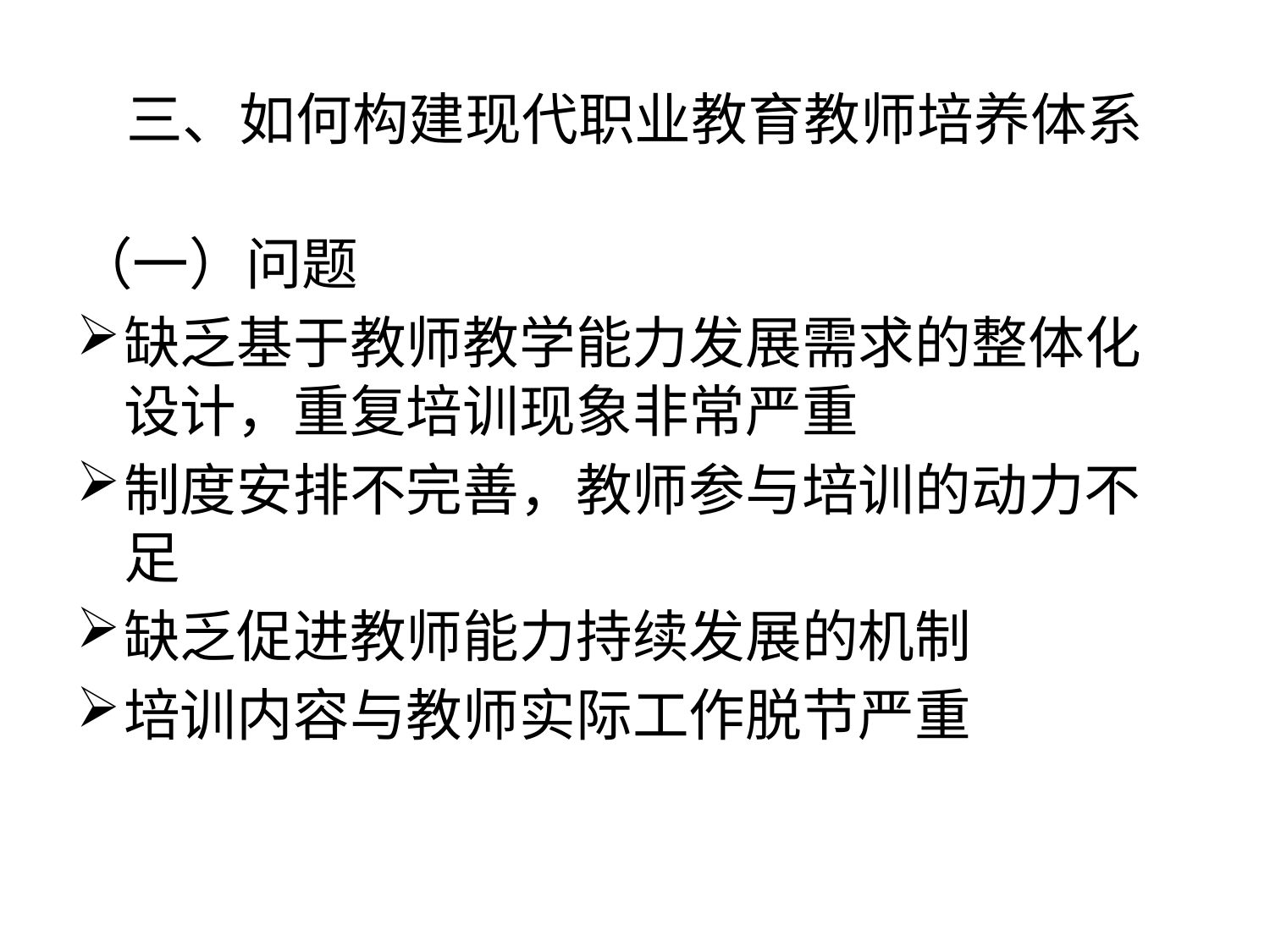

# 三、如何构建现代职业教育教师培养体系
（一）问题
缺乏基于教师教学能力发展需求的整体化设计，重复培训现象非常严重
制度安排不完善，教师参与培训的动力不足
缺乏促进教师能力持续发展的机制
培训内容与教师实际工作脱节严重